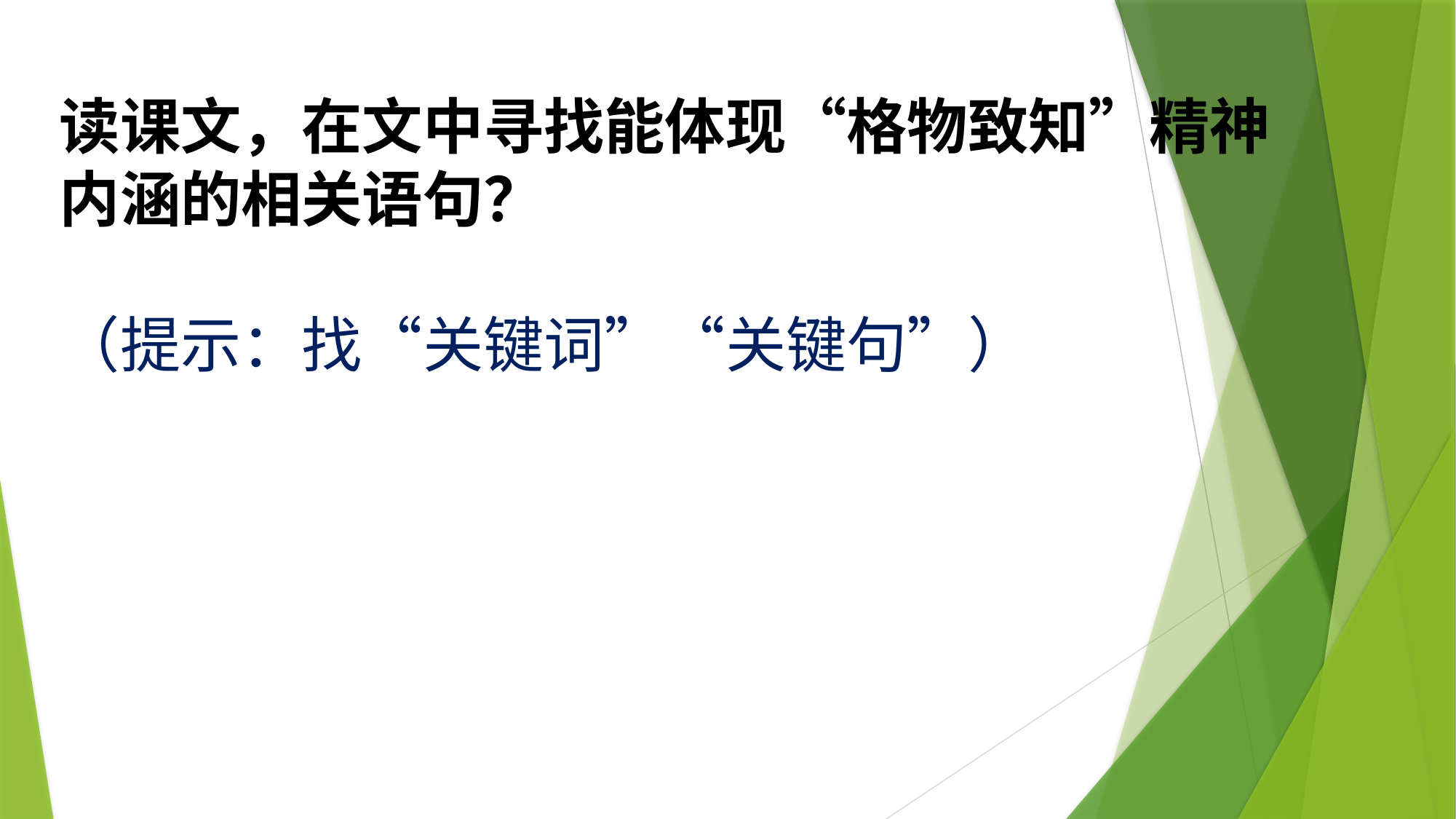

读课文，在文中寻找能体现“格物致知”精神
内涵的相关语句？

（提示：找“关键词”“关键句”）